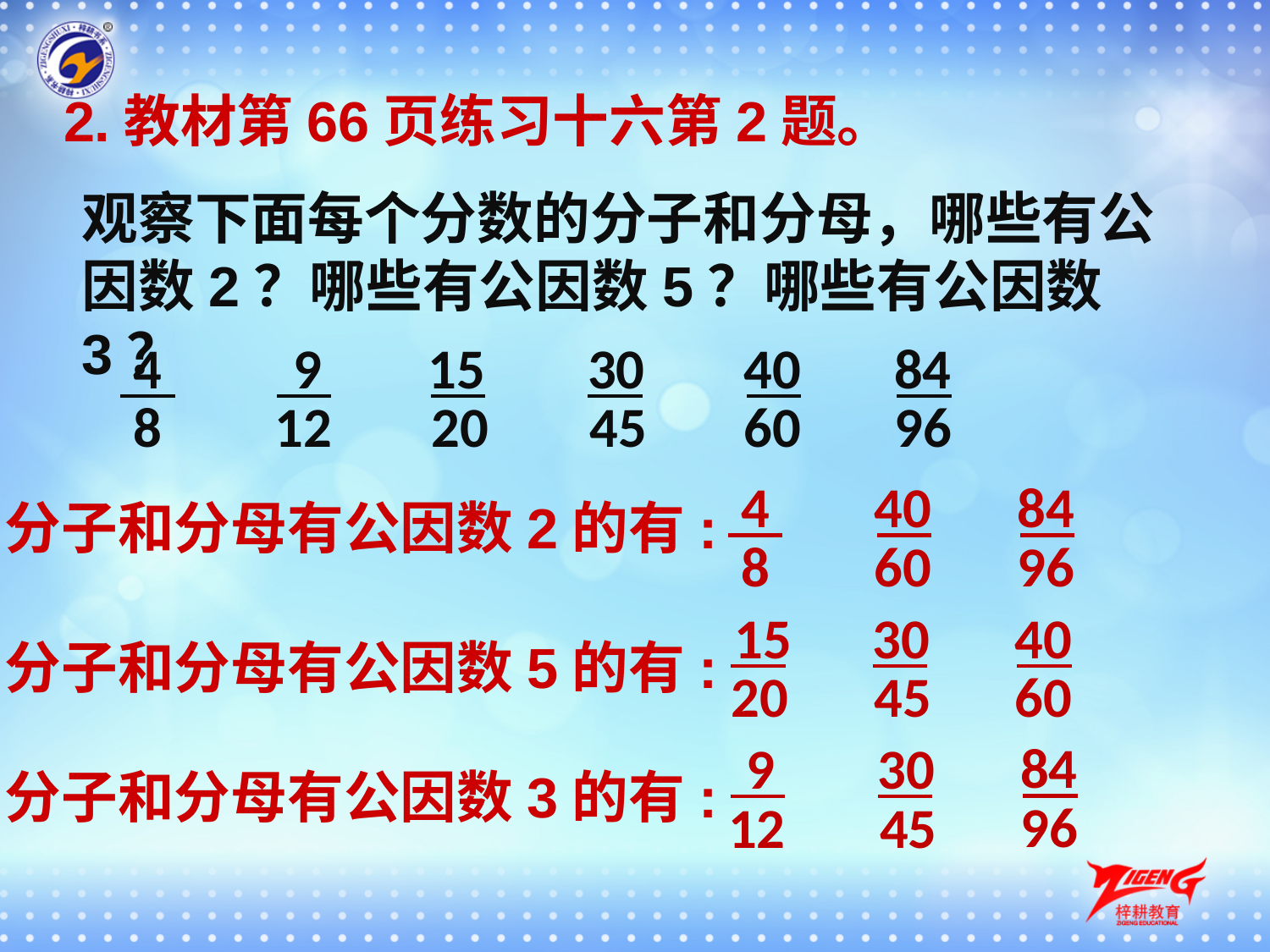

2.教材第66页练习十六第2题。
观察下面每个分数的分子和分母，哪些有公因数2？哪些有公因数5？哪些有公因数3？
4
9
15
30
40
84
8
12
20
45
60
96
4
40
84
分子和分母有公因数2的有:
8
60
96
15
30
40
分子和分母有公因数5的有:
20
45
60
84
9
30
分子和分母有公因数3的有:
96
12
45